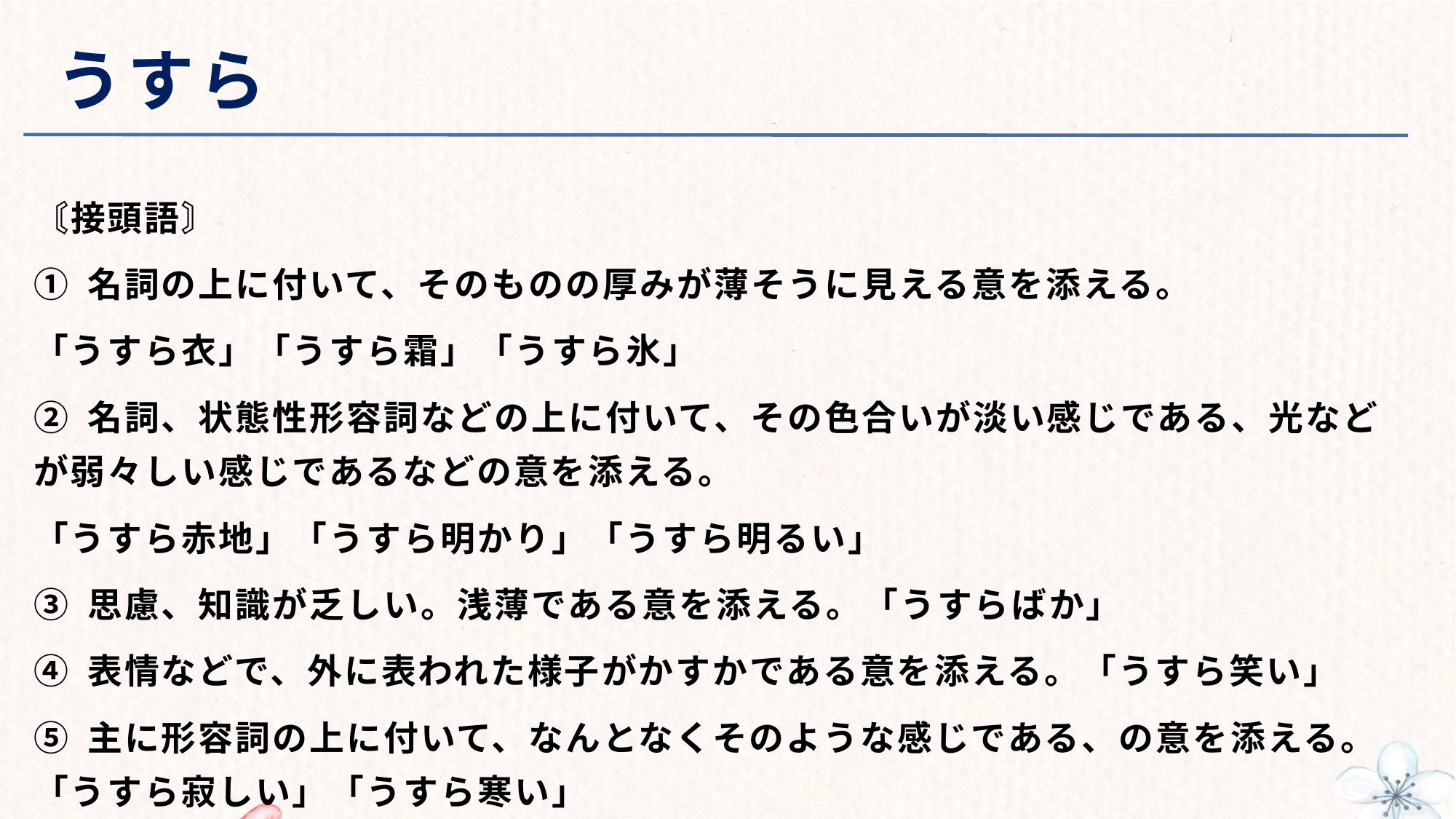

# うすら
〘接頭語〙
① 名詞の上に付いて、そのものの厚みが薄そうに見える意を添える。
「うすら衣」「うすら霜」「うすら氷」
② 名詞、状態性形容詞などの上に付いて、その色合いが淡い感じである、光などが弱々しい感じであるなどの意を添える。
「うすら赤地」「うすら明かり」「うすら明るい」
③ 思慮、知識が乏しい。浅薄である意を添える。「うすらばか」
④ 表情などで、外に表われた様子がかすかである意を添える。「うすら笑い」
⑤ 主に形容詞の上に付いて、なんとなくそのような感じである、の意を添える。「うすら寂しい」「うすら寒い」